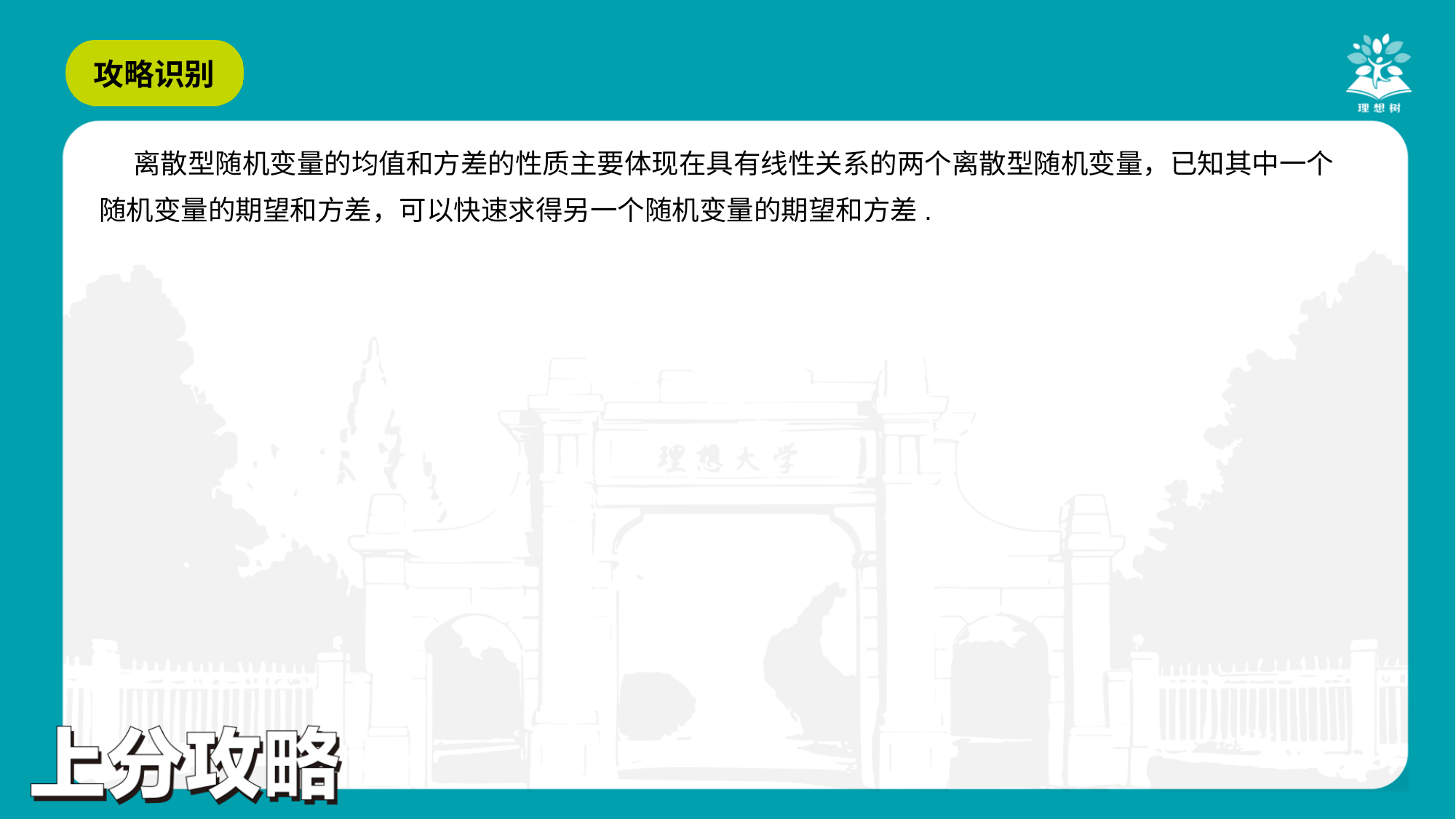

离散型随机变量的均值和方差的性质主要体现在具有线性关系的两个离散型随机变量，已知其中一个
随机变量的期望和方差，可以快速求得另一个随机变量的期望和方差.